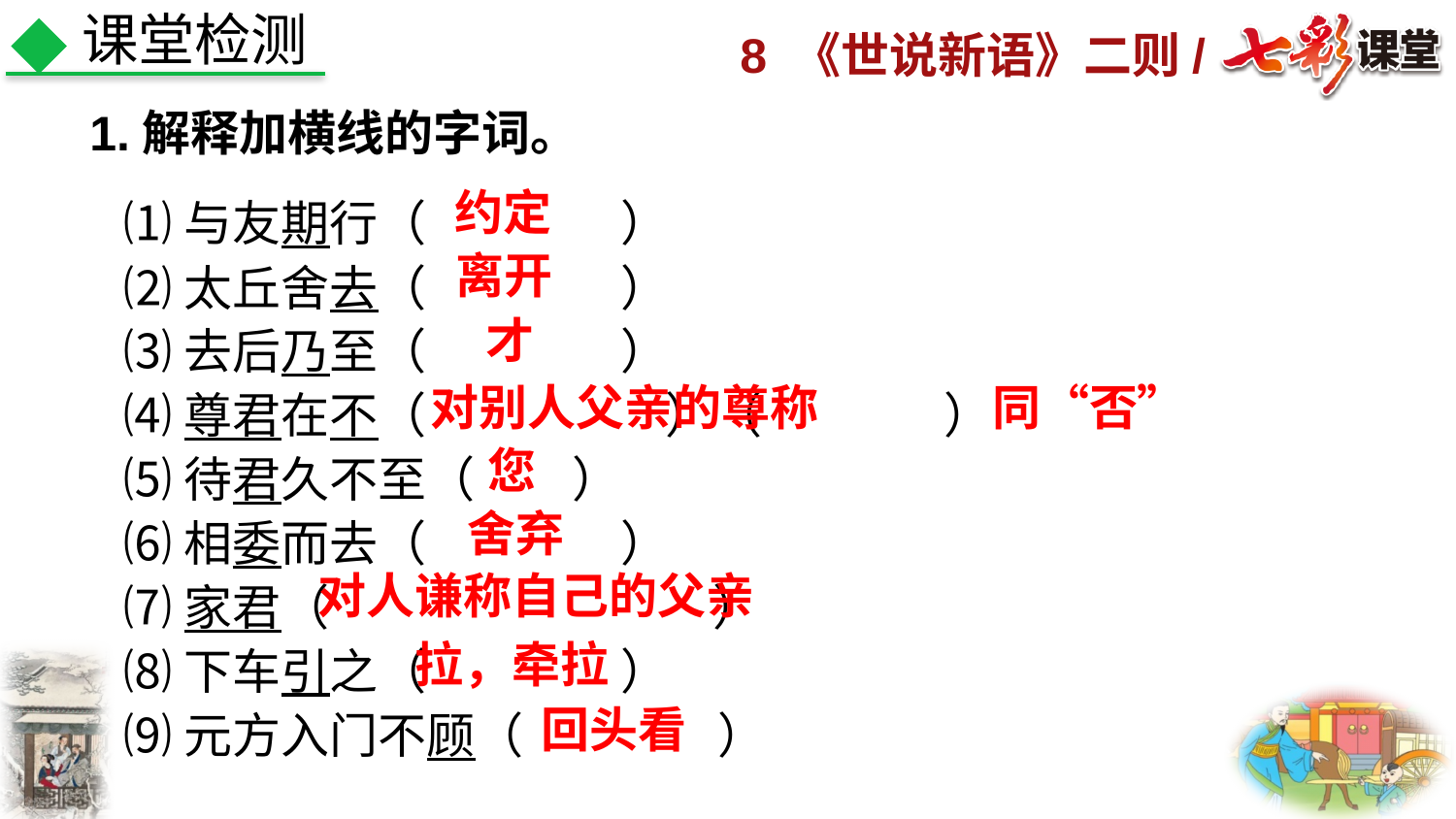

课堂检测

1.解释加横线的字词。
约定
⑴与友期行（        ）
⑵太丘舍去（        ）
⑶去后乃至（        ）
⑷尊君在不（                 ）（             ）
⑸待君久不至（    ）
⑹相委而去（        ）
⑺家君（                  ）
⑻下车引之（        ）
⑼元方入门不顾（        ）
离开
才
对别人父亲的尊称
同“否”
您
舍弃
对人谦称自己的父亲
拉，牵拉
回头看